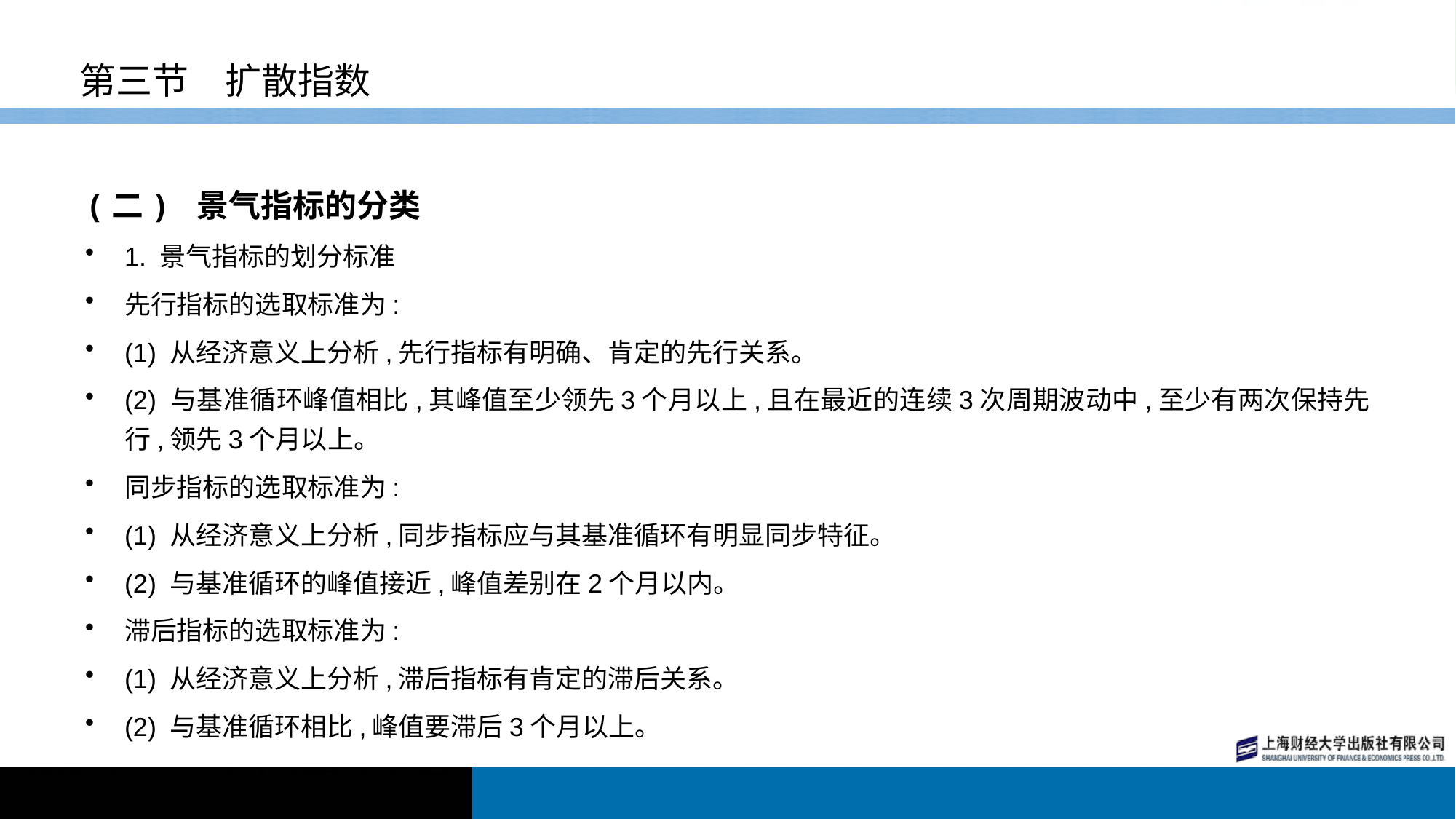

# 第三节　扩散指数
(二) 景气指标的分类
1. 景气指标的划分标准
先行指标的选取标准为:
(1) 从经济意义上分析,先行指标有明确、肯定的先行关系。
(2) 与基准循环峰值相比,其峰值至少领先3个月以上,且在最近的连续3次周期波动中,至少有两次保持先行,领先3个月以上。
同步指标的选取标准为:
(1) 从经济意义上分析,同步指标应与其基准循环有明显同步特征。
(2) 与基准循环的峰值接近,峰值差别在2个月以内。
滞后指标的选取标准为:
(1) 从经济意义上分析,滞后指标有肯定的滞后关系。
(2) 与基准循环相比,峰值要滞后3个月以上。
11